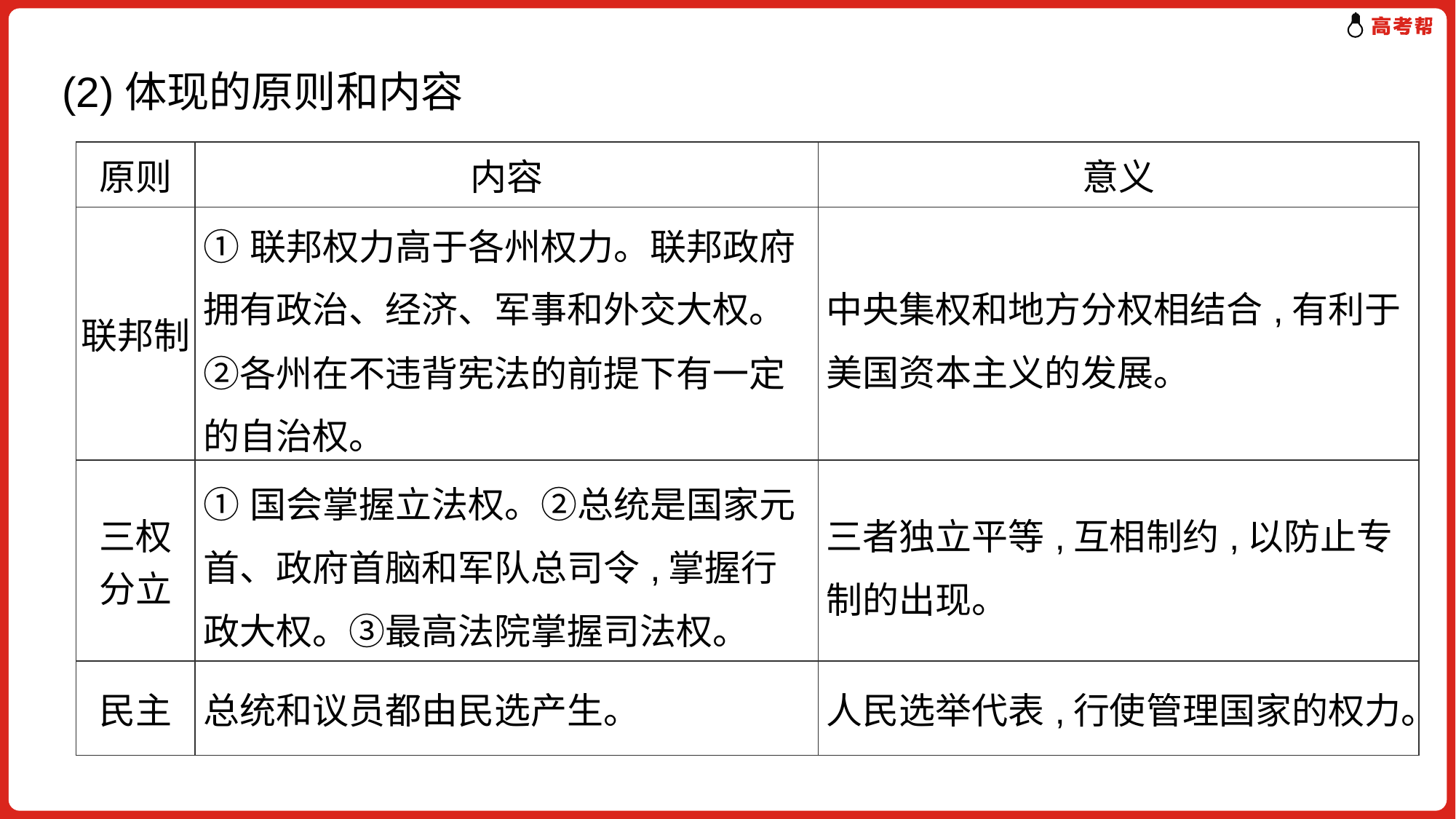

(2)体现的原则和内容
| 原则 | 内容 | 意义 |
| --- | --- | --- |
| 联邦制 | ①联邦权力高于各州权力。联邦政府拥有政治、经济、军事和外交大权。②各州在不违背宪法的前提下有一定的自治权。 | 中央集权和地方分权相结合,有利于美国资本主义的发展。 |
| 三权 分立 | ①国会掌握立法权。②总统是国家元首、政府首脑和军队总司令,掌握行政大权。③最高法院掌握司法权。 | 三者独立平等,互相制约,以防止专制的出现。 |
| 民主 | 总统和议员都由民选产生。 | 人民选举代表,行使管理国家的权力。 |